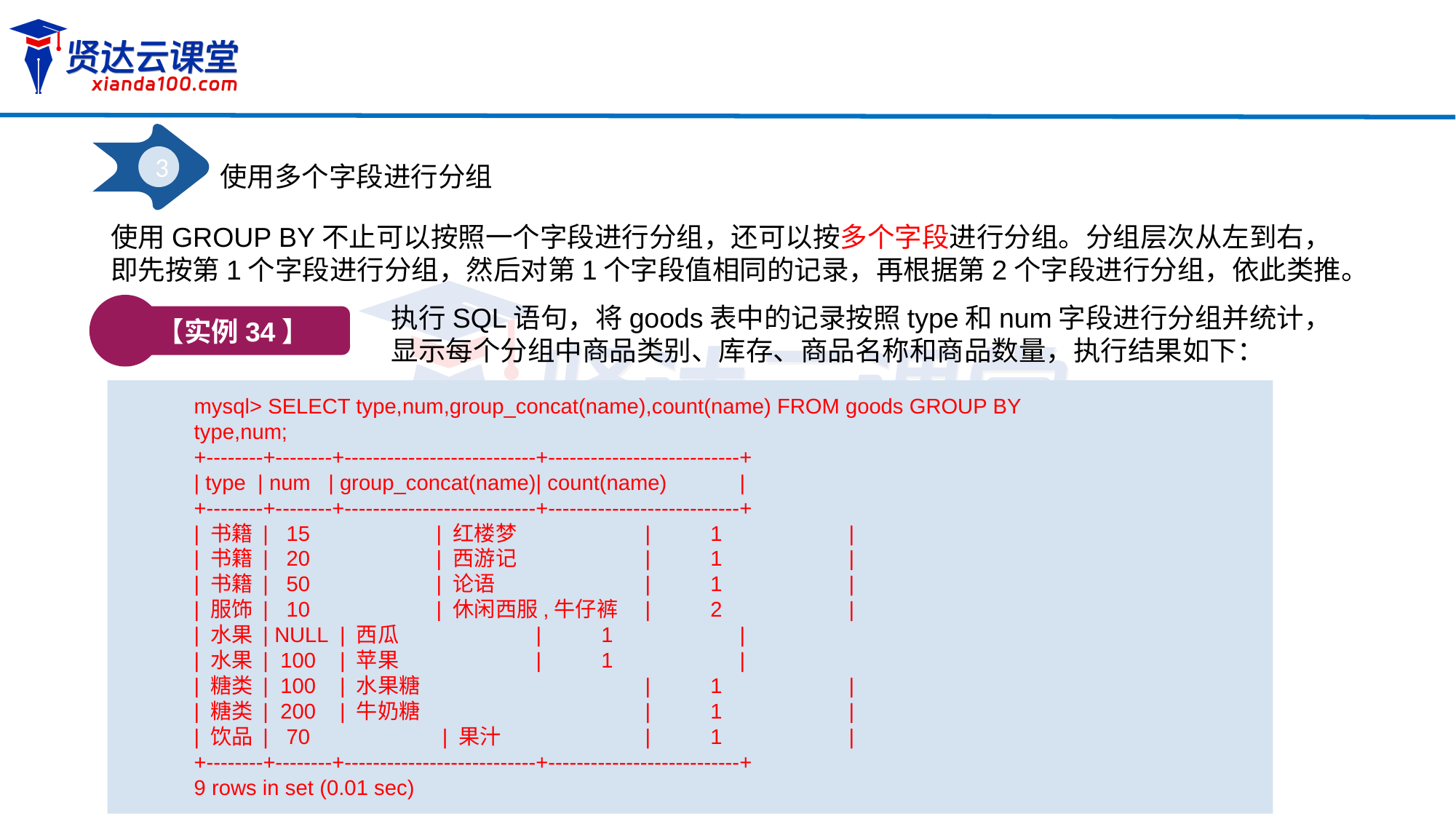

3
使用多个字段进行分组
使用GROUP BY不止可以按照一个字段进行分组，还可以按多个字段进行分组。分组层次从左到右，
即先按第1个字段进行分组，然后对第1个字段值相同的记录，再根据第2个字段进行分组，依此类推。

【实例34】
执行SQL语句，将goods表中的记录按照type和num字段进行分组并统计，显示每个分组中商品类别、库存、商品名称和商品数量，执行结果如下：

mysql> SELECT type,num,group_concat(name),count(name) FROM goods GROUP BY type,num;
+--------+--------+---------------------------+---------------------------+
| type  | num   | group_concat(name)| count(name)	|
+--------+--------+---------------------------+---------------------------+
| 书籍 |   15	    | 红楼梦		  |          1 		|
| 书籍 |   20	    | 西游记		  |          1 		|
| 书籍 |   50	    | 论语		  |          1 		|
| 服饰 |   10	    | 休闲西服,牛仔裤	  |          2		|
| 水果 | NULL  | 西瓜		  |          1 		|
| 水果 |  100    | 苹果		  |          1 		|
| 糖类 |  100    | 水果糖		  |          1 		|
| 糖类 |  200    | 牛奶糖		  |          1 		|
| 饮品 |   70	     | 果汁		  |          1		|
+--------+--------+---------------------------+---------------------------+
9 rows in set (0.01 sec)